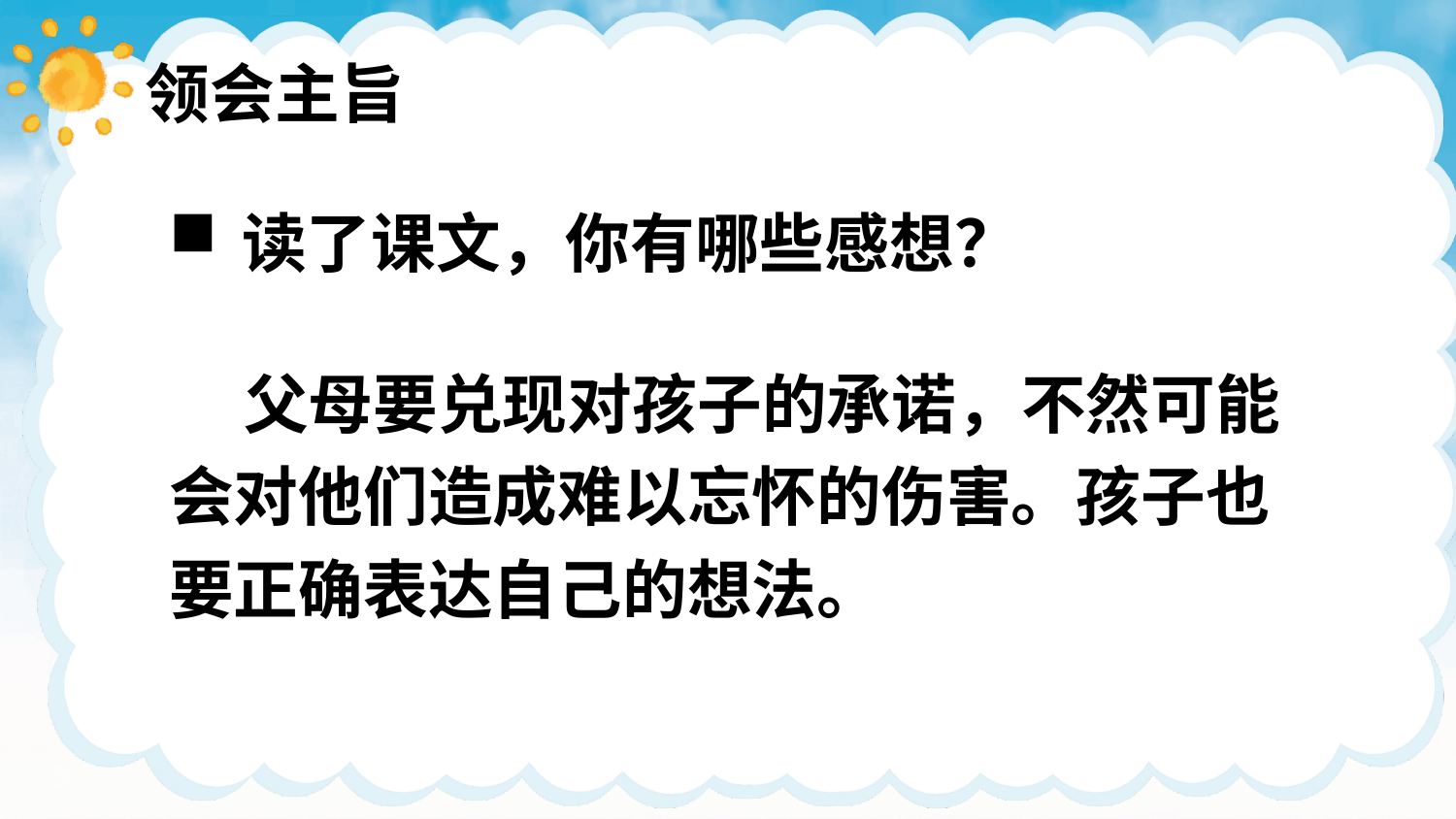

领会主旨
读了课文，你有哪些感想？
    父母要兑现对孩子的承诺，不然可能会对他们造成难以忘怀的伤害。孩子也要正确表达自己的想法。